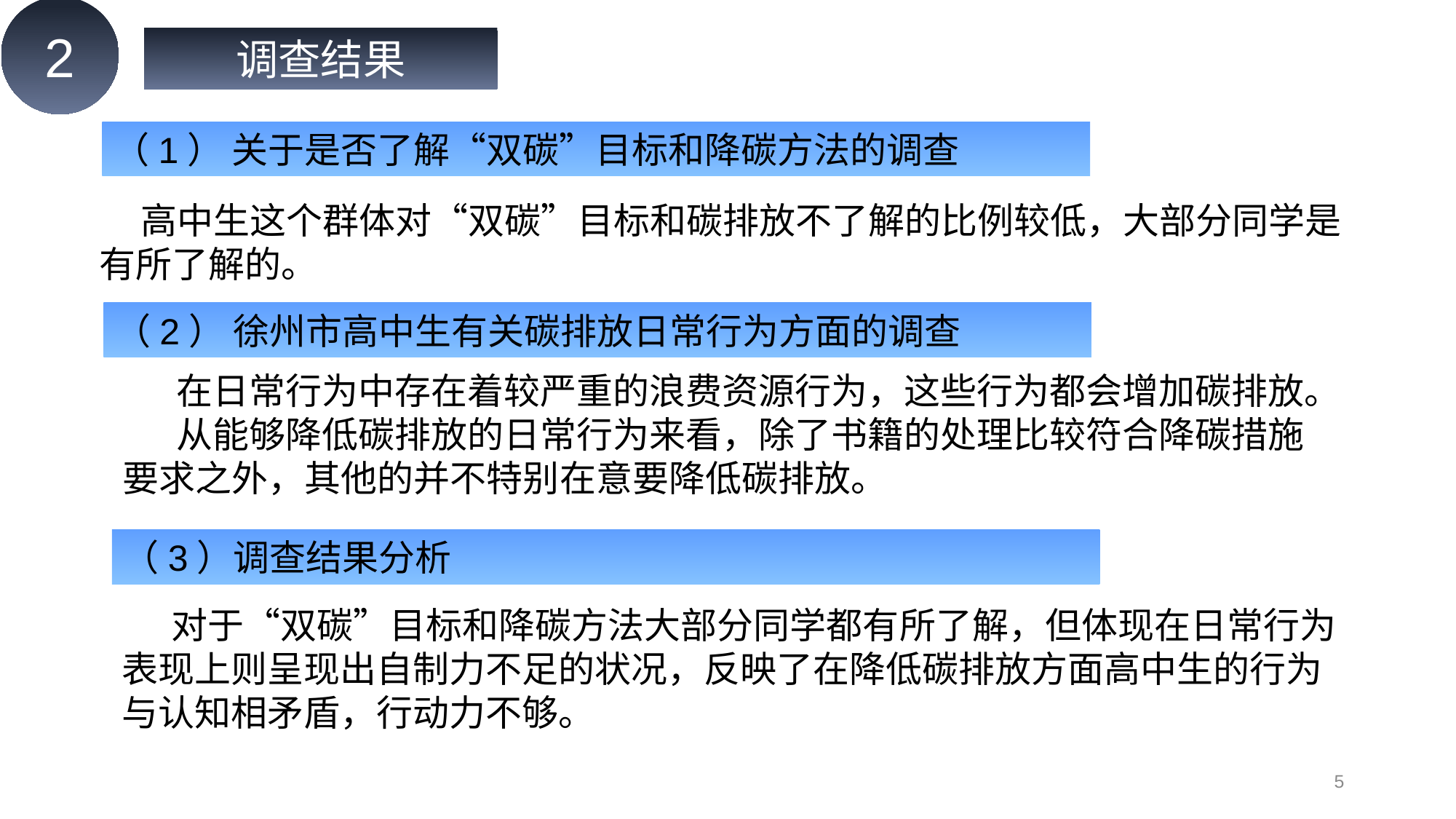

2
调查结果
（1） 关于是否了解“双碳”目标和降碳方法的调查
    高中生这个群体对“双碳”目标和碳排放不了解的比例较低，大部分同学是有所了解的。
（2） 徐州市高中生有关碳排放日常行为方面的调查
 在日常行为中存在着较严重的浪费资源行为，这些行为都会增加碳排放。
 从能够降低碳排放的日常行为来看，除了书籍的处理比较符合降碳措施要求之外，其他的并不特别在意要降低碳排放。
（3）调查结果分析
     对于“双碳”目标和降碳方法大部分同学都有所了解，但体现在日常行为表现上则呈现出自制力不足的状况，反映了在降低碳排放方面高中生的行为与认知相矛盾，行动力不够。
5